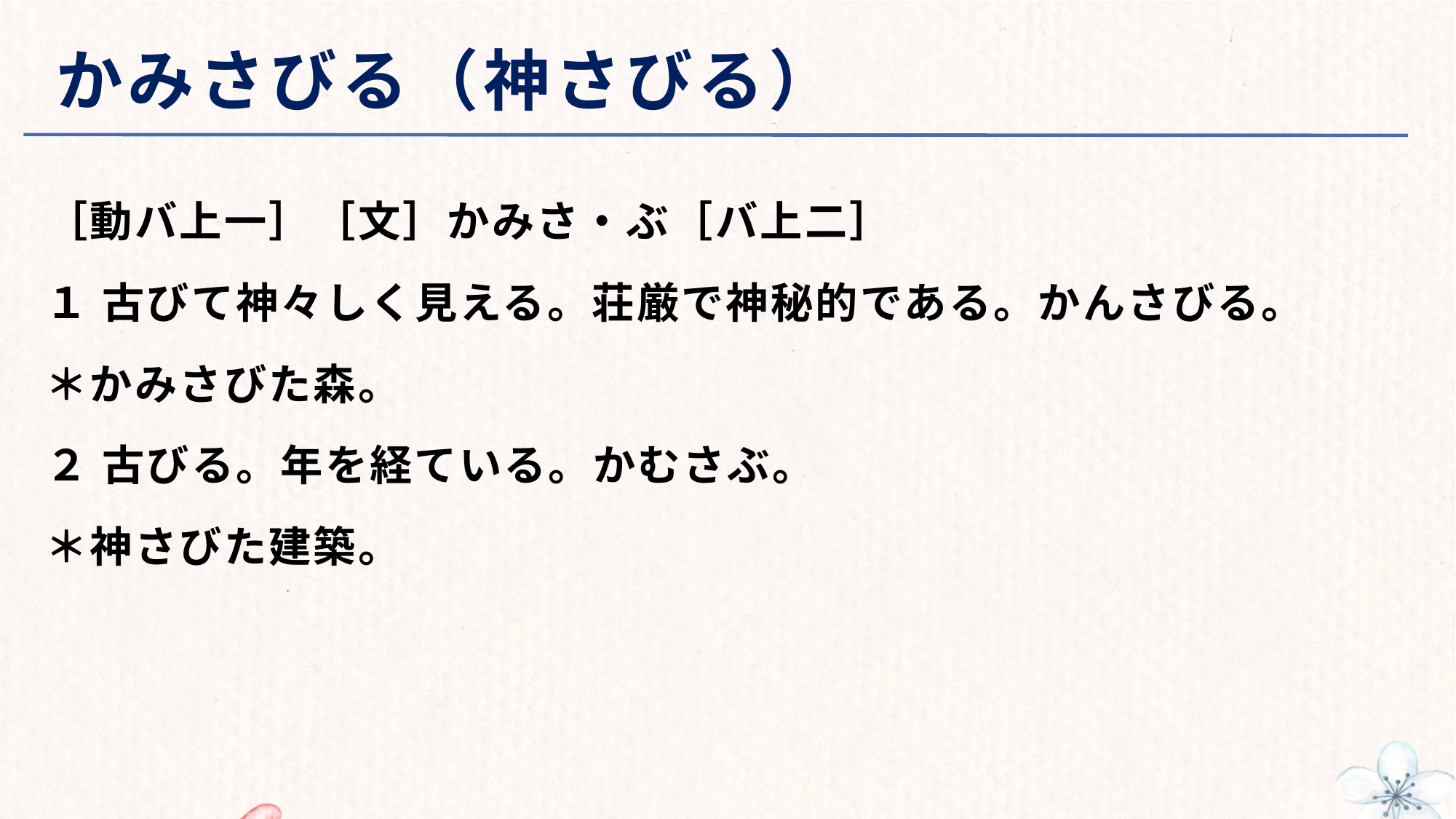

# かみさびる（神さびる）
［動バ上一］［文］かみさ・ぶ［バ上二］
１ 古びて神々しく見える。荘厳で神秘的である。かんさびる。
＊かみさびた森。
２ 古びる。年を経ている。かむさぶ。
＊神さびた建築。